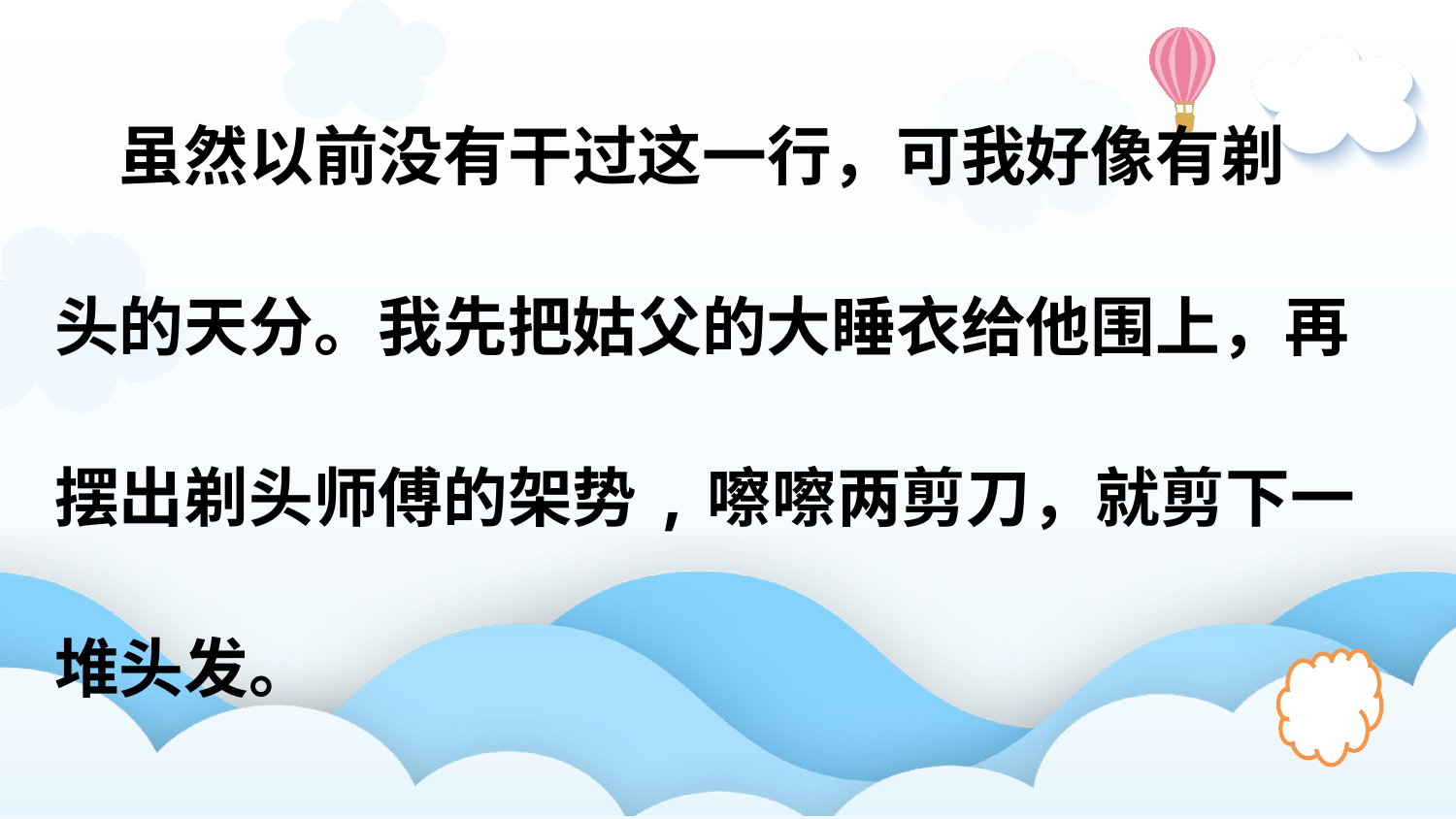

虽然以前没有干过这一行，可我好像有剃

头的天分。我先把姑父的大睡衣给他围上，再

摆出剃头师傅的架势,嚓嚓两剪刀，就剪下一

堆头发。